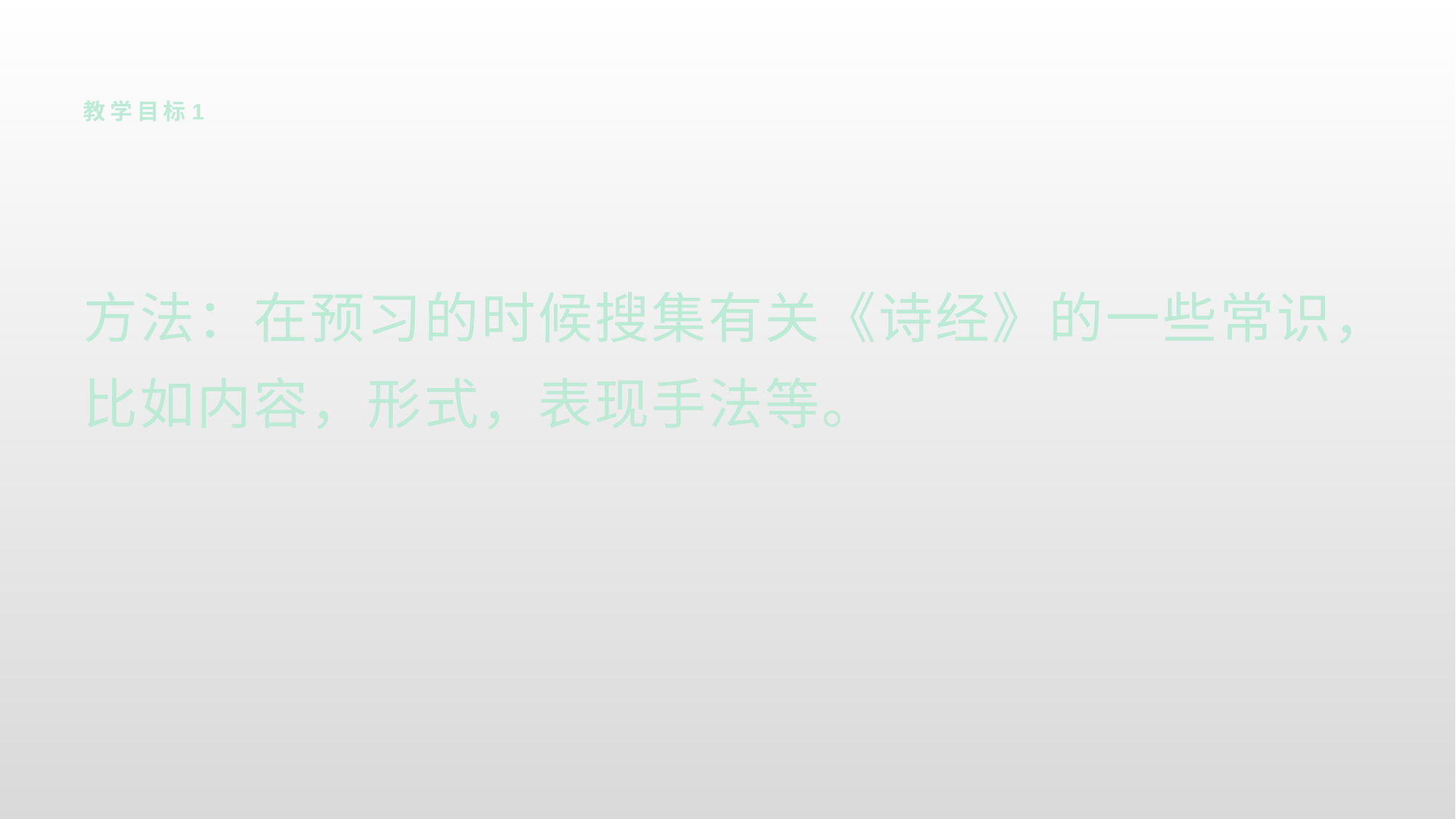

# 教学目标1

方法：在预习的时候搜集有关《诗经》的一些常识，比如内容，形式，表现手法等。